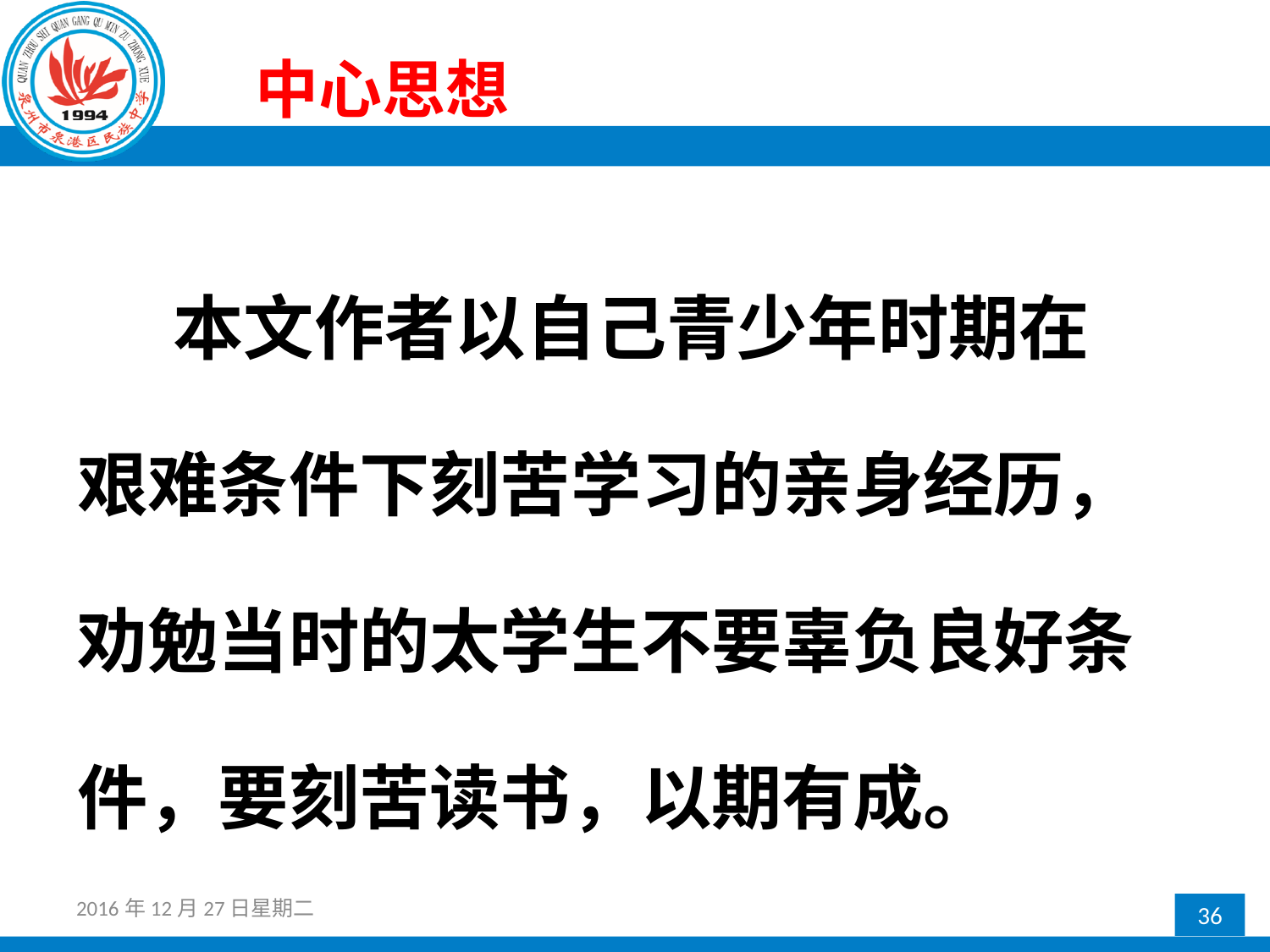

中心思想
   本文作者以自己青少年时期在艰难条件下刻苦学习的亲身经历，劝勉当时的太学生不要辜负良好条件，要刻苦读书，以期有成。
2016年12月27日星期二